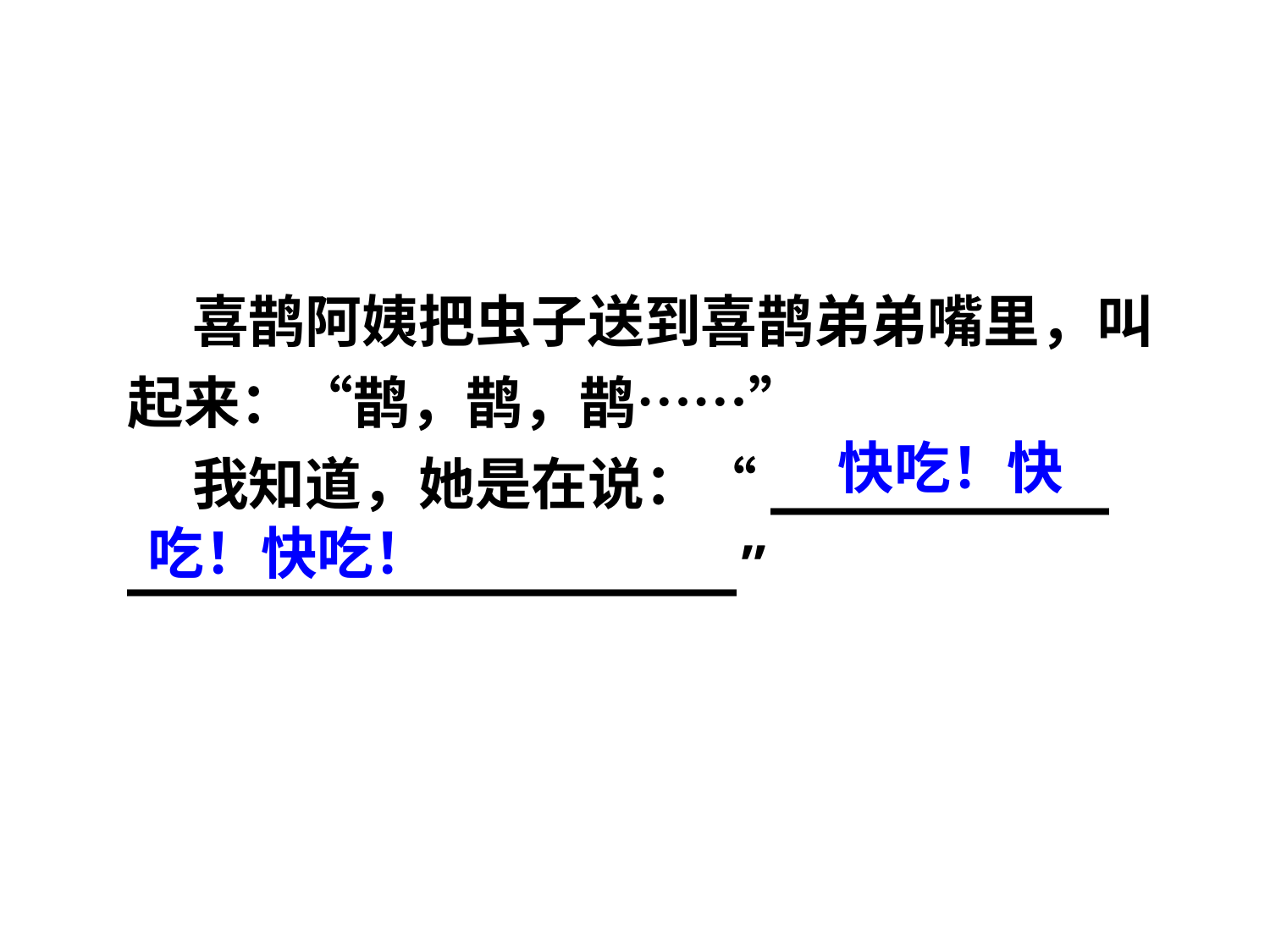

喜鹊阿姨把虫子送到喜鹊弟弟嘴里，叫起来：“鹊，鹊，鹊……”
    我知道，她是在说：“__________
__________________”
快吃！快
吃！快吃！